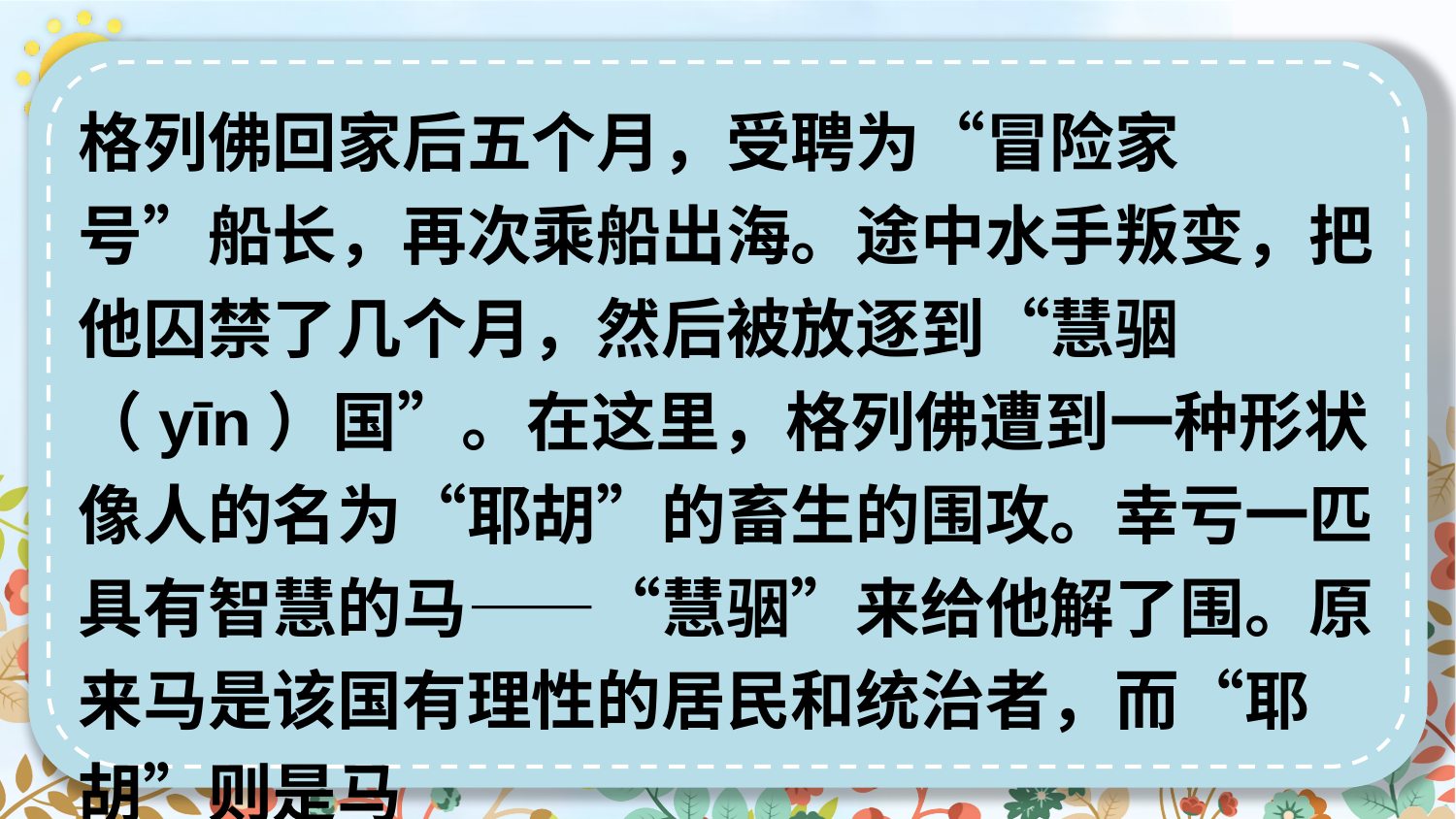

格列佛回家后五个月，受聘为“冒险家
号”船长，再次乘船出海。途中水手叛变，把他囚禁了几个月，然后被放逐到“慧骃（yīn）国”。在这里，格列佛遭到一种形状像人的名为“耶胡”的畜生的围攻。幸亏一匹具有智慧的马——“慧骃”来给他解了围。原来马是该国有理性的居民和统治者，而“耶胡”则是马